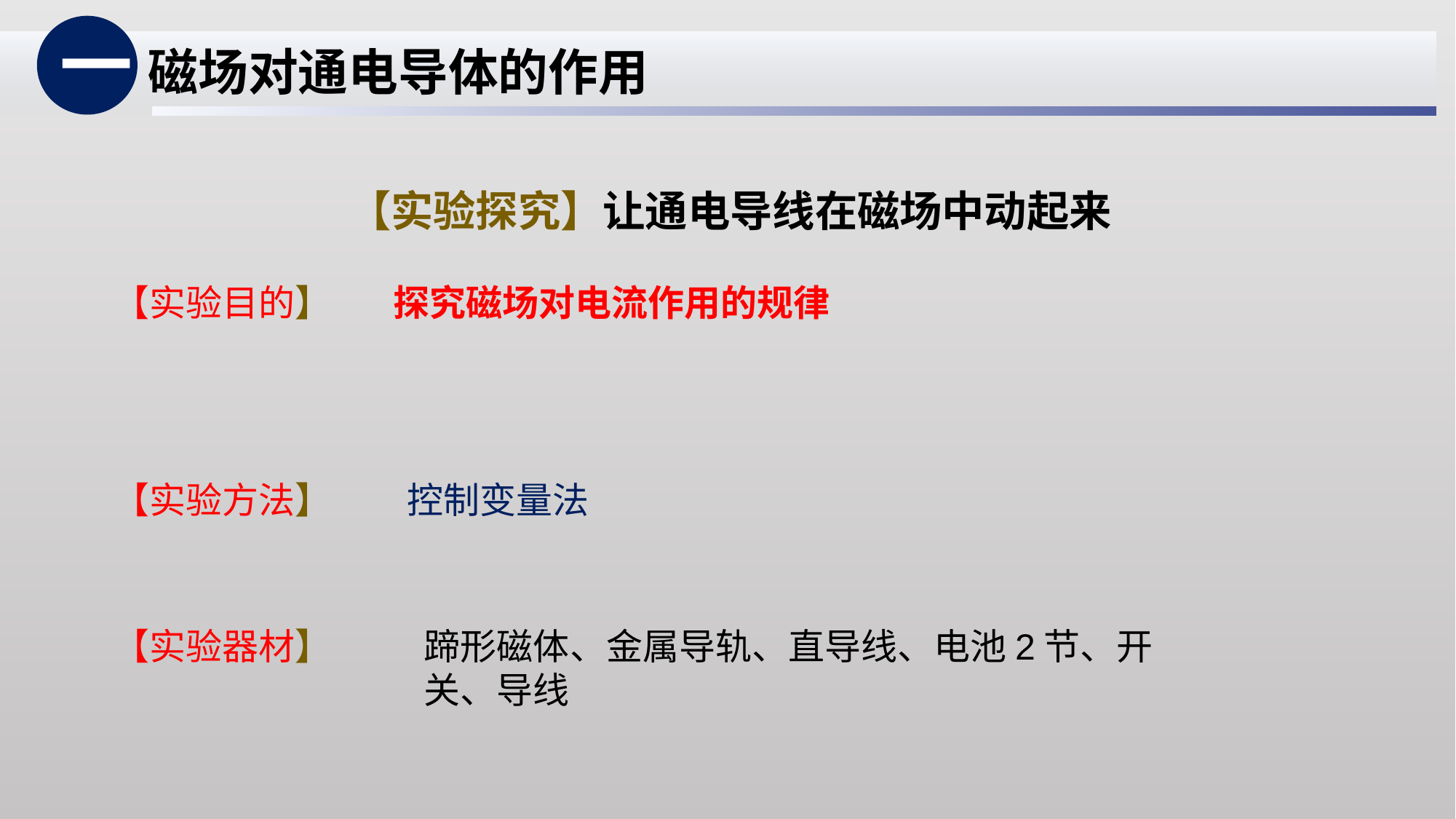

一

磁场对通电导体的作用

【实验探究】让通电导线在磁场中动起来
【实验目的】
探究磁场对电流作用的规律
【实验方法】
控制变量法
【实验器材】
蹄形磁体、金属导轨、直导线、电池2节、开关、导线